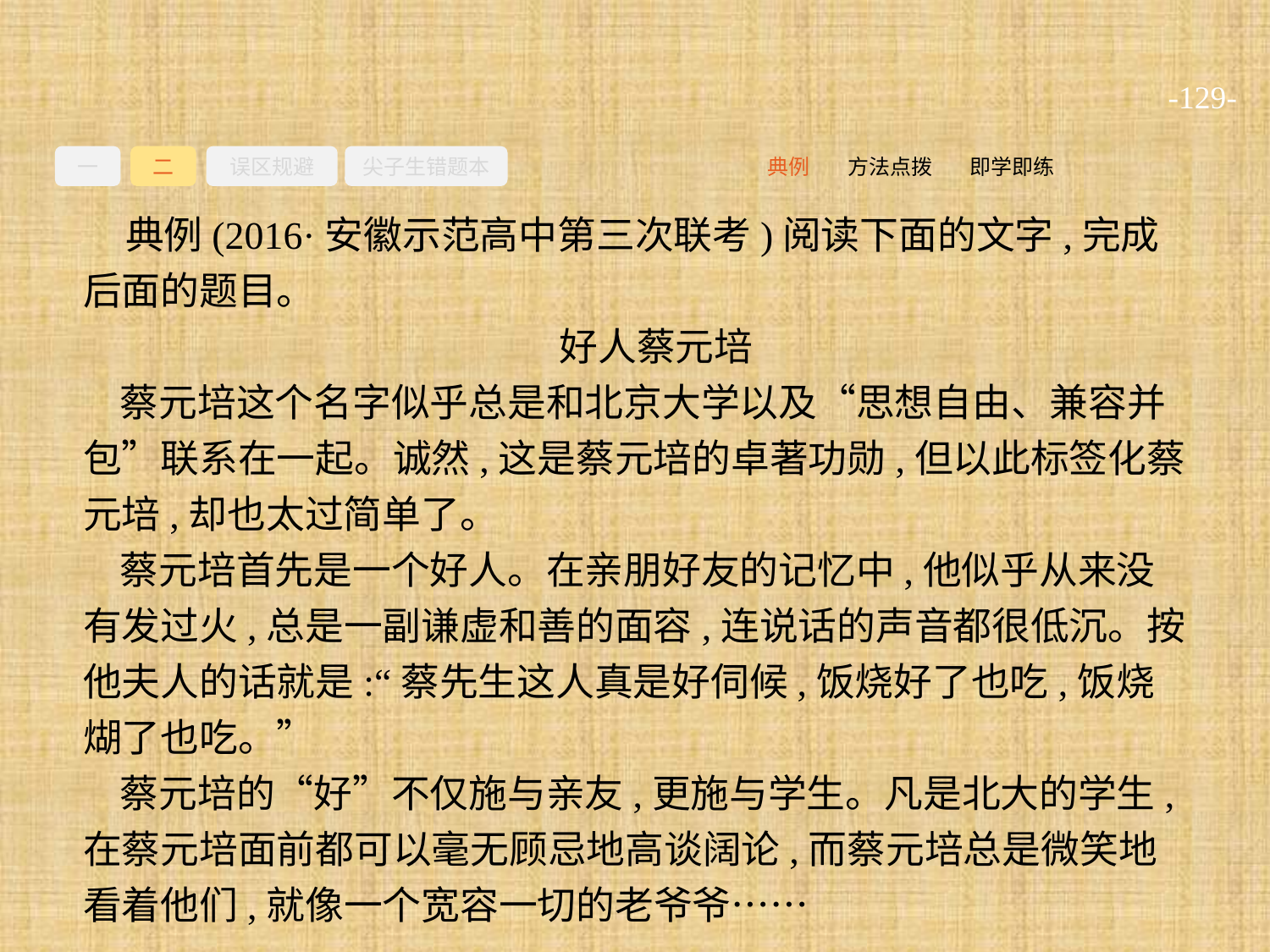

-129-
一
二
误区规避
尖子生错题本
即学即练
方法点拨
典例
典例(2016·安徽示范高中第三次联考)阅读下面的文字,完成后面的题目。
好人蔡元培
蔡元培这个名字似乎总是和北京大学以及“思想自由、兼容并包”联系在一起。诚然,这是蔡元培的卓著功勋,但以此标签化蔡元培,却也太过简单了。
蔡元培首先是一个好人。在亲朋好友的记忆中,他似乎从来没有发过火,总是一副谦虚和善的面容,连说话的声音都很低沉。按他夫人的话就是:“蔡先生这人真是好伺候,饭烧好了也吃,饭烧煳了也吃。”
蔡元培的“好”不仅施与亲友,更施与学生。凡是北大的学生,在蔡元培面前都可以毫无顾忌地高谈阔论,而蔡元培总是微笑地看着他们,就像一个宽容一切的老爷爷……